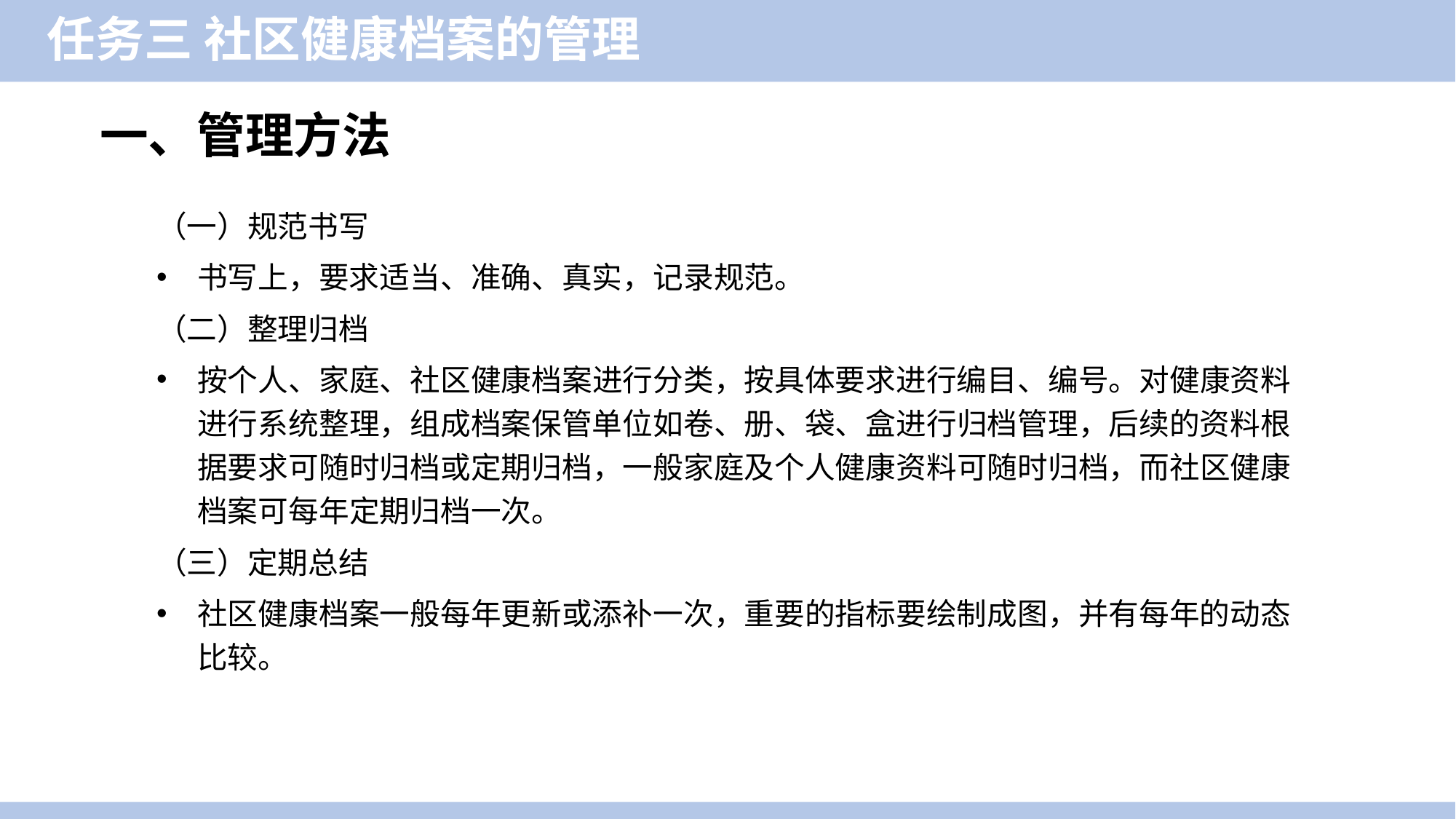

任务三 社区健康档案的管理
一、管理方法
（一）规范书写
书写上，要求适当、准确、真实，记录规范。
（二）整理归档
按个人、家庭、社区健康档案进行分类，按具体要求进行编目、编号。对健康资料进行系统整理，组成档案保管单位如卷、册、袋、盒进行归档管理，后续的资料根据要求可随时归档或定期归档，一般家庭及个人健康资料可随时归档，而社区健康档案可每年定期归档一次。
（三）定期总结
社区健康档案一般每年更新或添补一次，重要的指标要绘制成图，并有每年的动态比较。